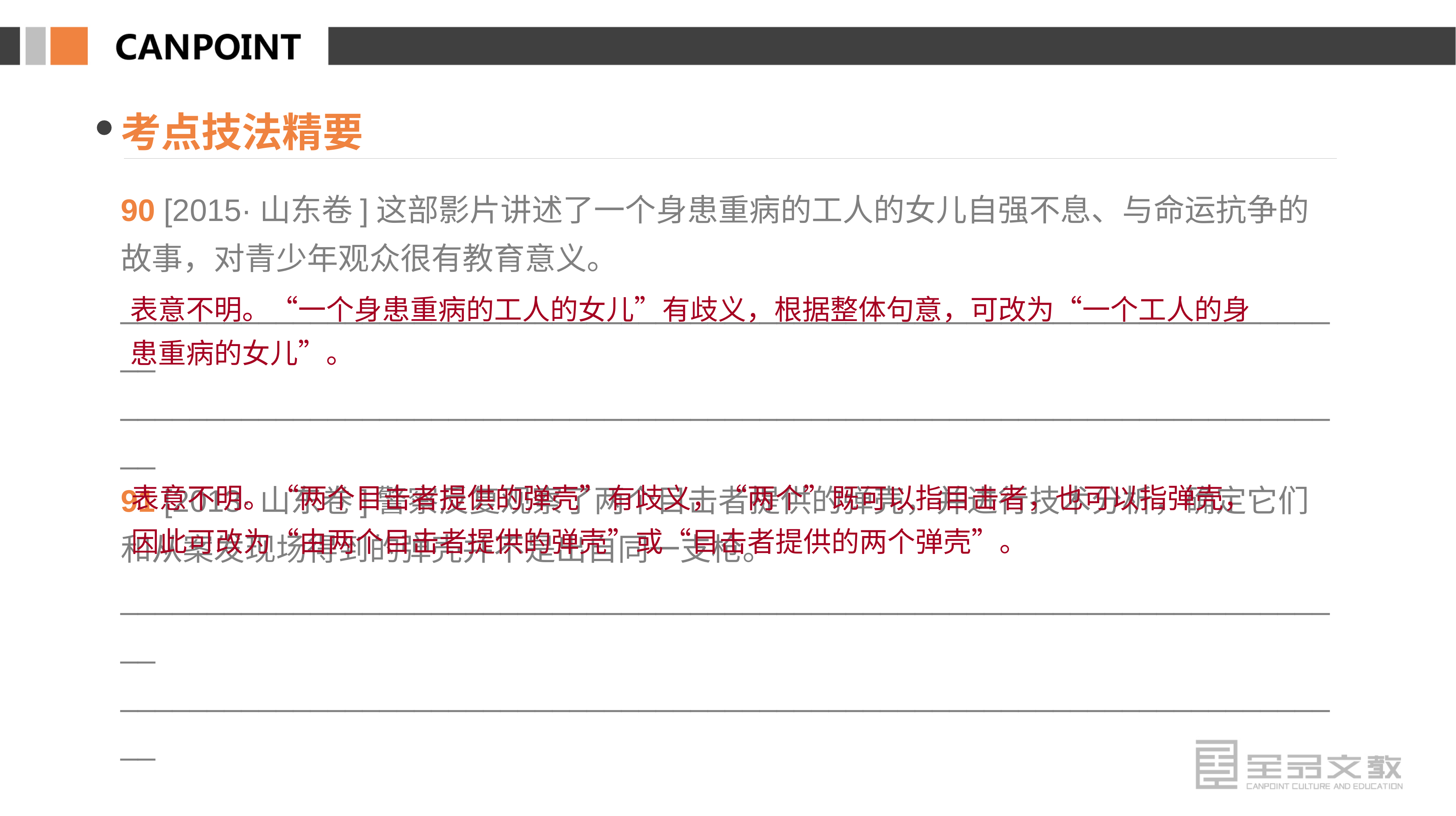

考点技法精要

90 [2015·山东卷]这部影片讲述了一个身患重病的工人的女儿自强不息、与命运抗争的故事，对青少年观众很有教育意义。
________________________________________________________________________
________________________________________________________________________
91 [2013·山东卷]警察反复观察了两个目击者提供的弹壳，并进行技术分析，确定它们和从案发现场得到的弹壳并不是出自同一支枪。
________________________________________________________________________
________________________________________________________________________

表意不明。“一个身患重病的工人的女儿”有歧义，根据整体句意，可改为“一个工人的身患重病的女儿”。
表意不明。“两个目击者提供的弹壳”有歧义，“两个”既可以指目击者，也可以指弹壳，因此可改为“由两个目击者提供的弹壳”或“目击者提供的两个弹壳”。